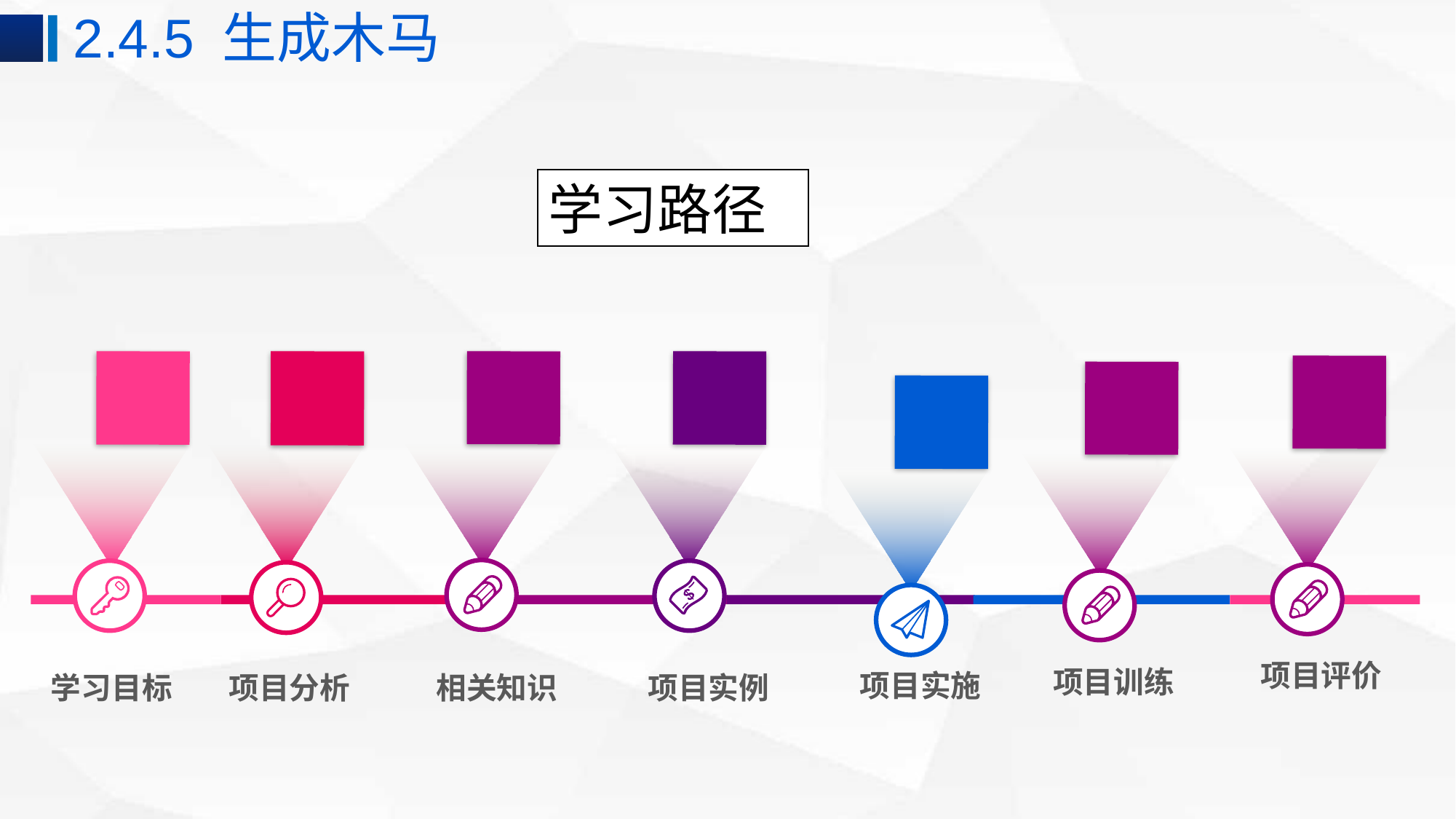

2.4.5 生成木马

学习路径

项目训练
项目实施
学习目标
项目分析
相关知识
项目实例

项目评价